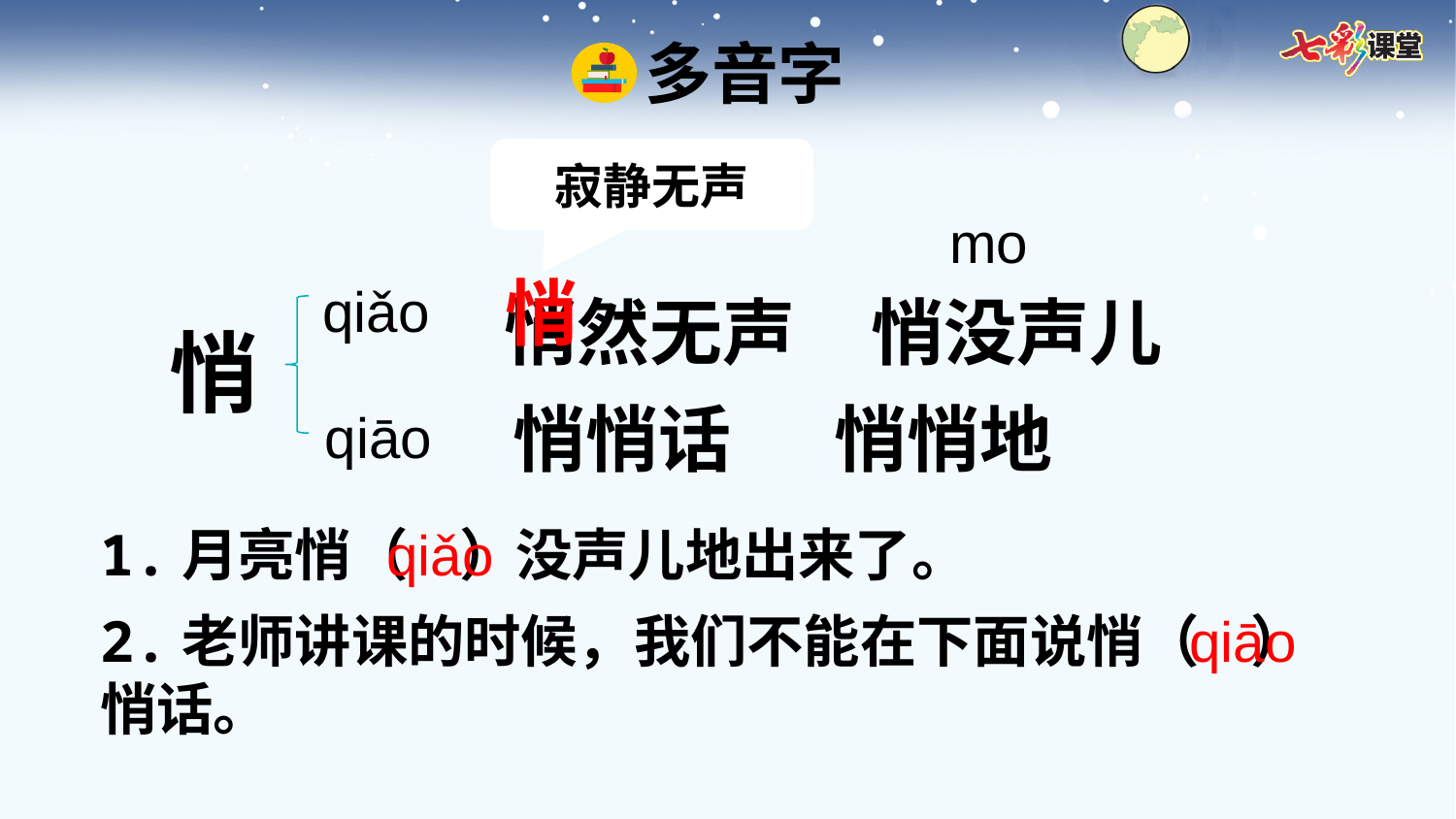

多音字

寂静无声
mo
悄然无声
悄没声儿
悄
qiǎo

悄
悄悄话
悄悄地
qiāo
1.月亮悄（    ）没声儿地出来了。
qiǎo
2.老师讲课的时候，我们不能在下面说悄（    ）悄话。
qiāo